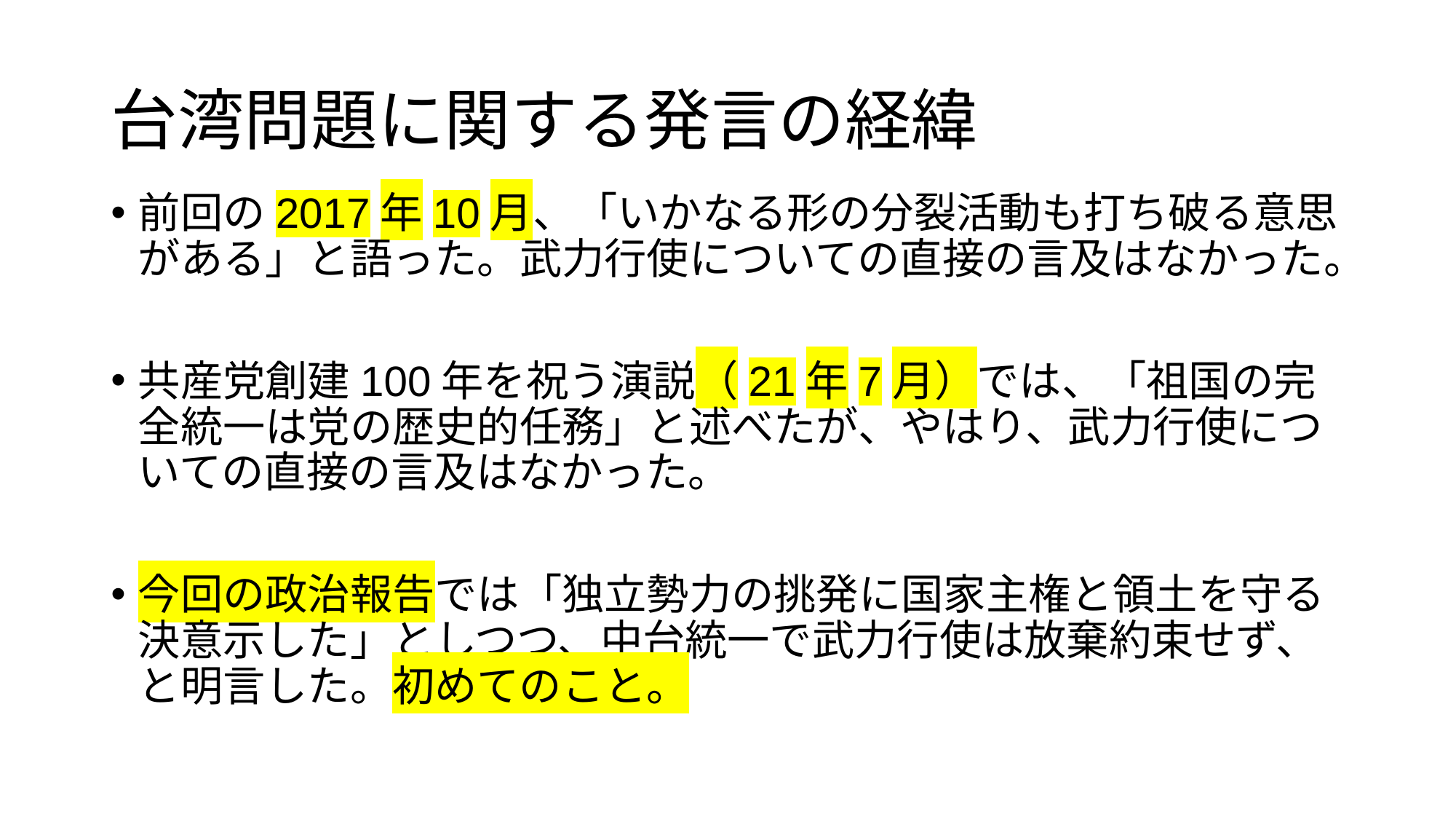

# 台湾問題に関する発言の経緯
前回の2017年10月、「いかなる形の分裂活動も打ち破る意思がある」と語った。武力行使についての直接の言及はなかった。

共産党創建100年を祝う演説（21年7月）では、「祖国の完全統一は党の歴史的任務」と述べたが、やはり、武力行使についての直接の言及はなかった。

今回の政治報告では「独立勢力の挑発に国家主権と領土を守る決意示した」としつつ、中台統一で武力行使は放棄約束せず、と明言した。初めてのこと。